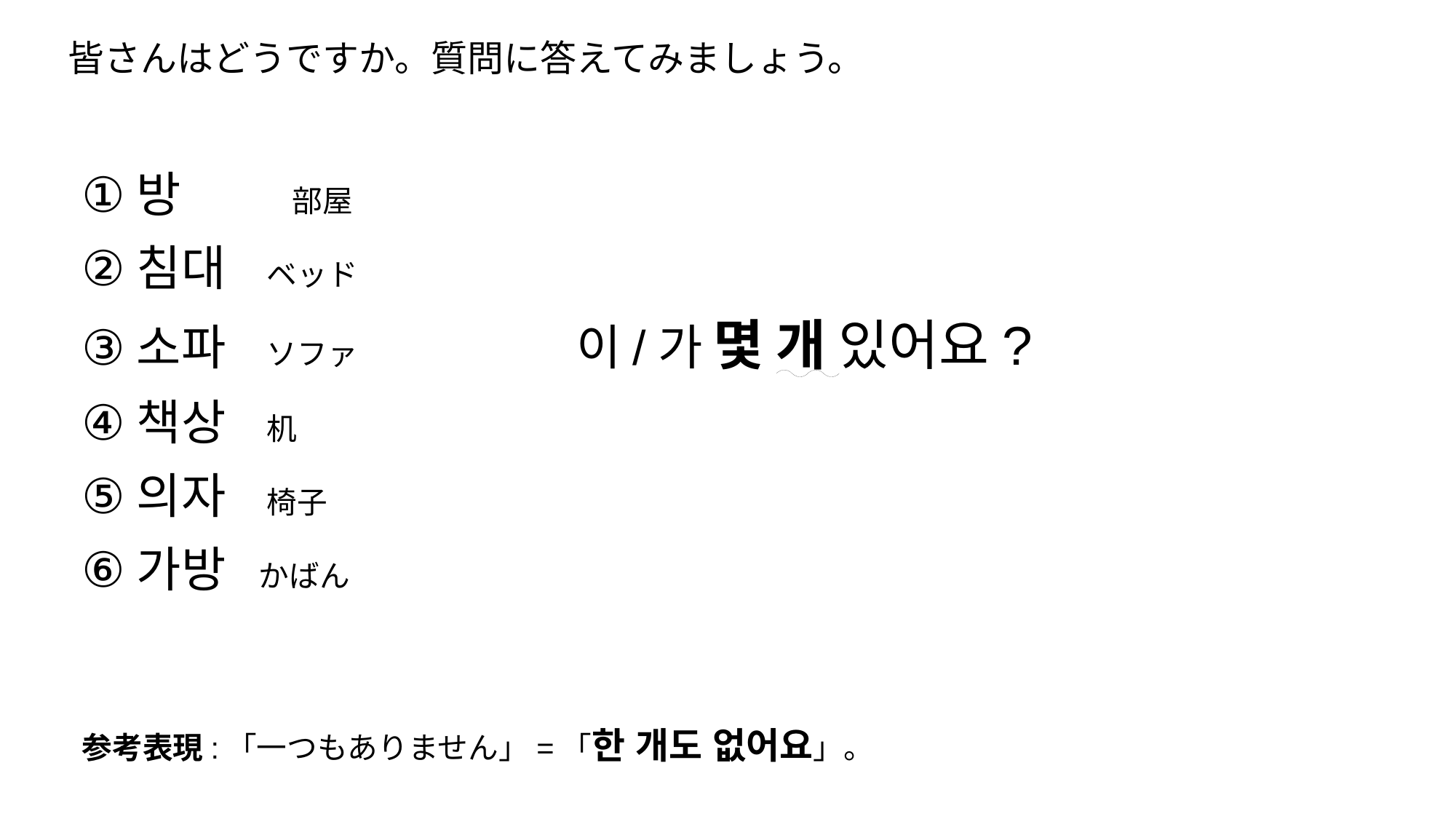

# 皆さんはどうですか。質問に答えてみましょう。

방 　　部屋
침대   ベッド
소파   ソファ　　　　　　이/가 몇 개 있어요?
책상   机
의자   椅子
가방   かばん

参考表現:「一つもありません」=「한 개도 없어요」。